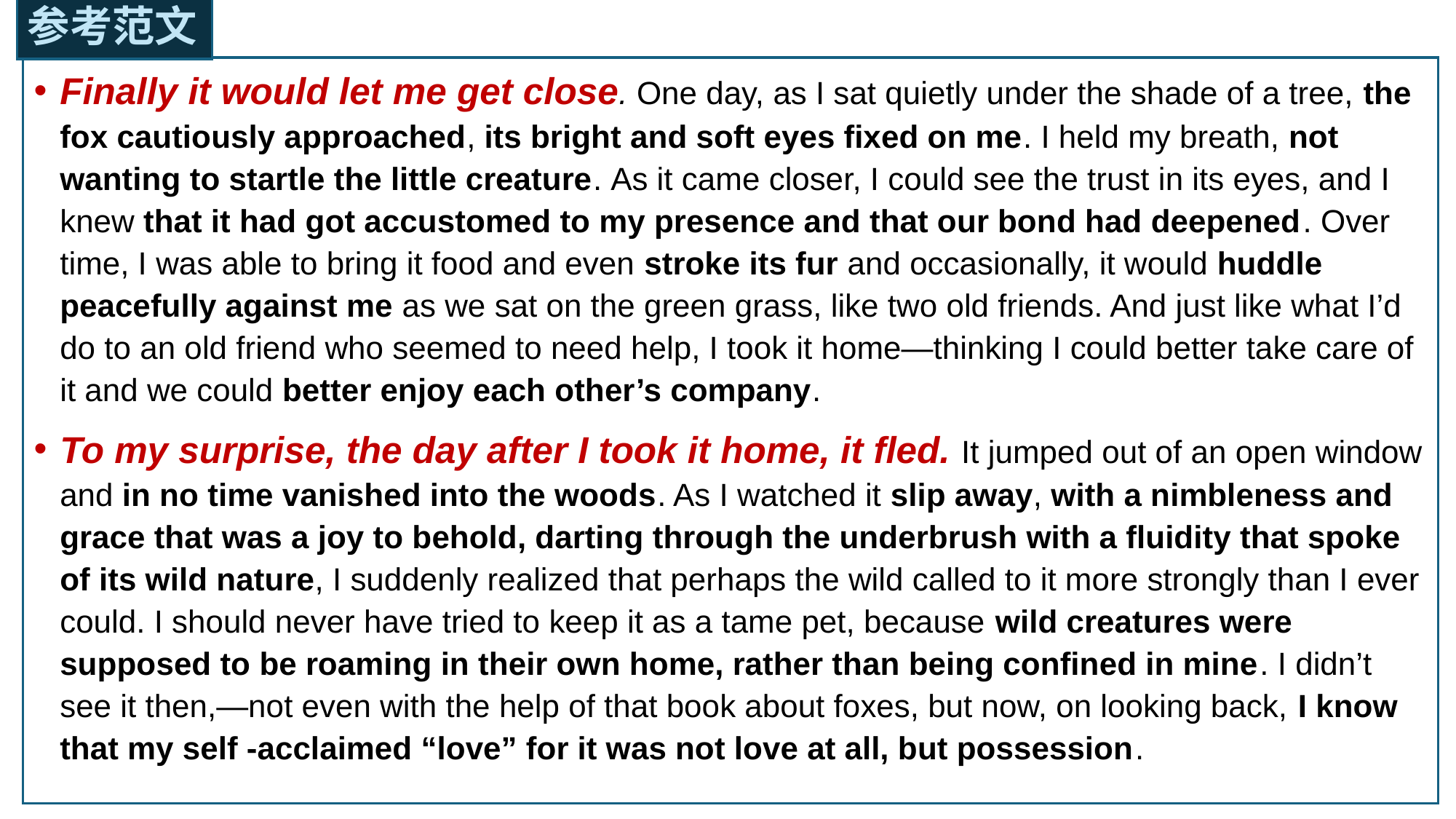

参考范文
Finally it would let me get close. One day, as I sat quietly under the shade of a tree, the fox cautiously approached, its bright and soft eyes fixed on me. I held my breath, not wanting to startle the little creature. As it came closer, I could see the trust in its eyes, and I knew that it had got accustomed to my presence and that our bond had deepened. Over time, I was able to bring it food and even stroke its fur and occasionally, it would huddle peacefully against me as we sat on the green grass, like two old friends. And just like what I’d do to an old friend who seemed to need help, I took it home—thinking I could better take care of it and we could better enjoy each other’s company.
To my surprise, the day after I took it home, it fled. It jumped out of an open window and in no time vanished into the woods. As I watched it slip away, with a nimbleness and grace that was a joy to behold, darting through the underbrush with a fluidity that spoke of its wild nature, I suddenly realized that perhaps the wild called to it more strongly than I ever could. I should never have tried to keep it as a tame pet, because wild creatures were supposed to be roaming in their own home, rather than being confined in mine. I didn’t see it then,—not even with the help of that book about foxes, but now, on looking back, I know that my self -acclaimed “love” for it was not love at all, but possession.